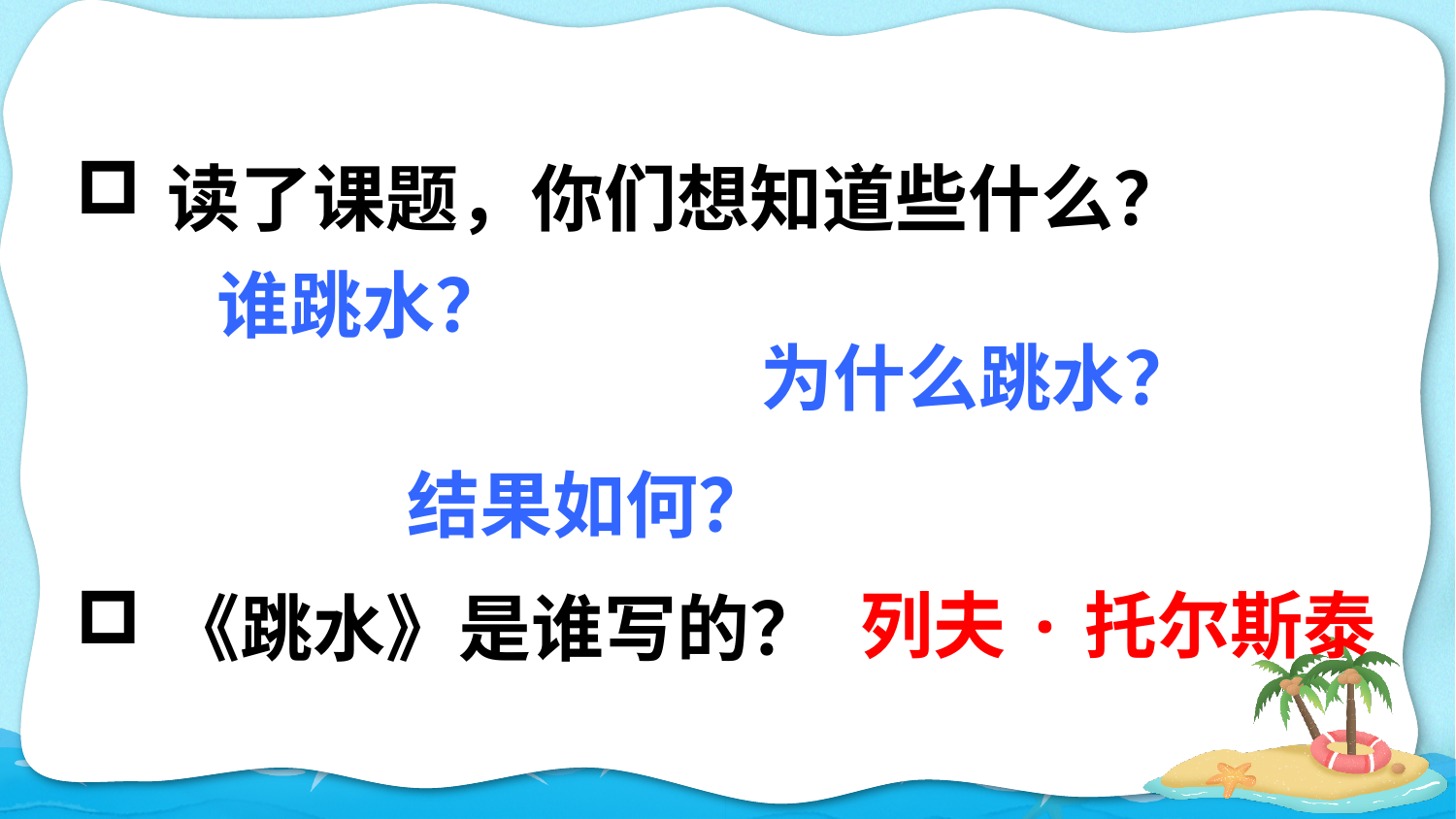

读了课题，你们想知道些什么？
谁跳水？
为什么跳水？
结果如何？
《跳水》是谁写的？
列夫·托尔斯泰